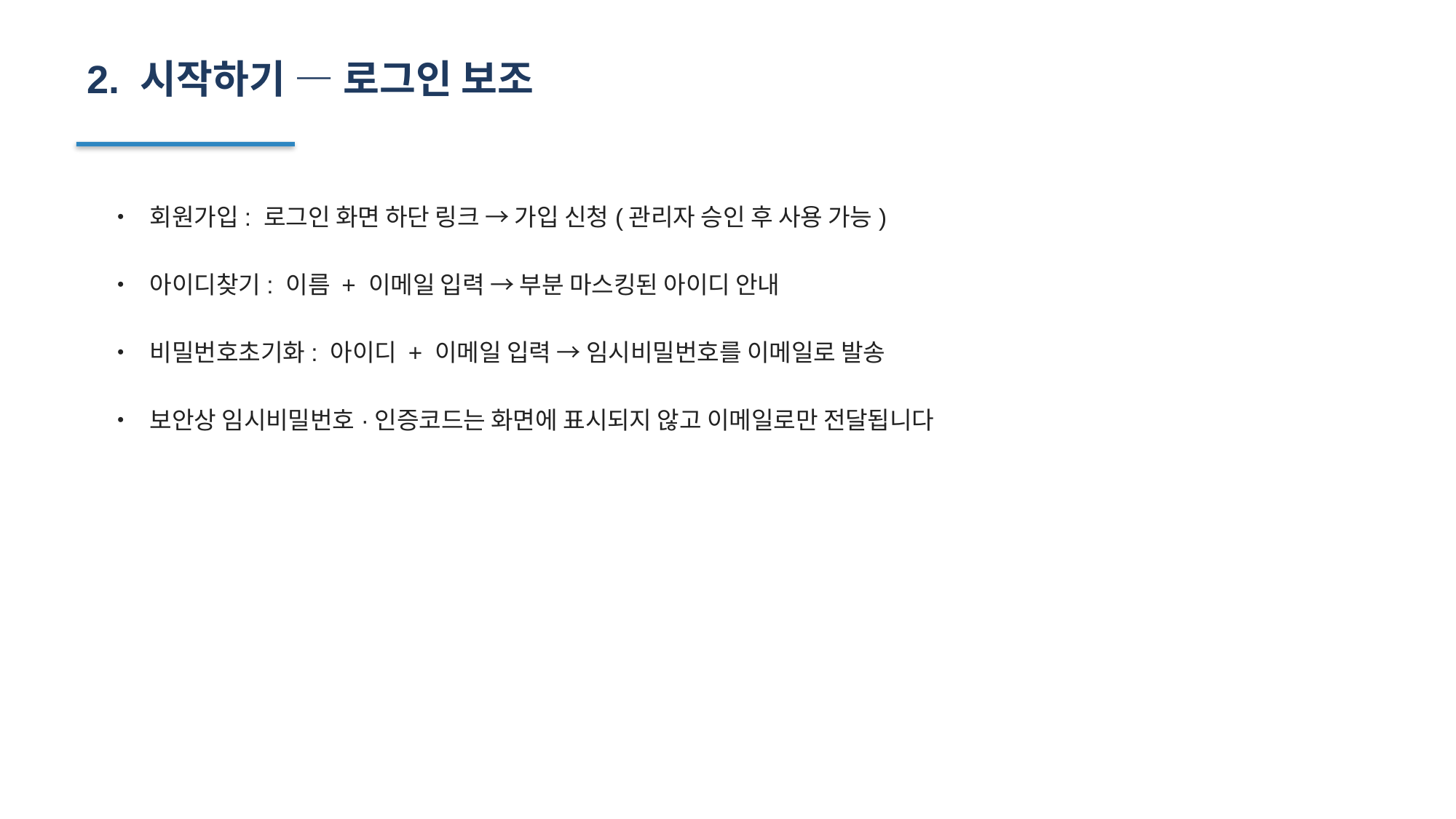

2. 시작하기 — 로그인 보조

•  회원가입: 로그인 화면 하단 링크 → 가입 신청(관리자 승인 후 사용 가능)
•  아이디찾기: 이름 + 이메일 입력 → 부분 마스킹된 아이디 안내
•  비밀번호초기화: 아이디 + 이메일 입력 → 임시비밀번호를 이메일로 발송
•  보안상 임시비밀번호·인증코드는 화면에 표시되지 않고 이메일로만 전달됩니다